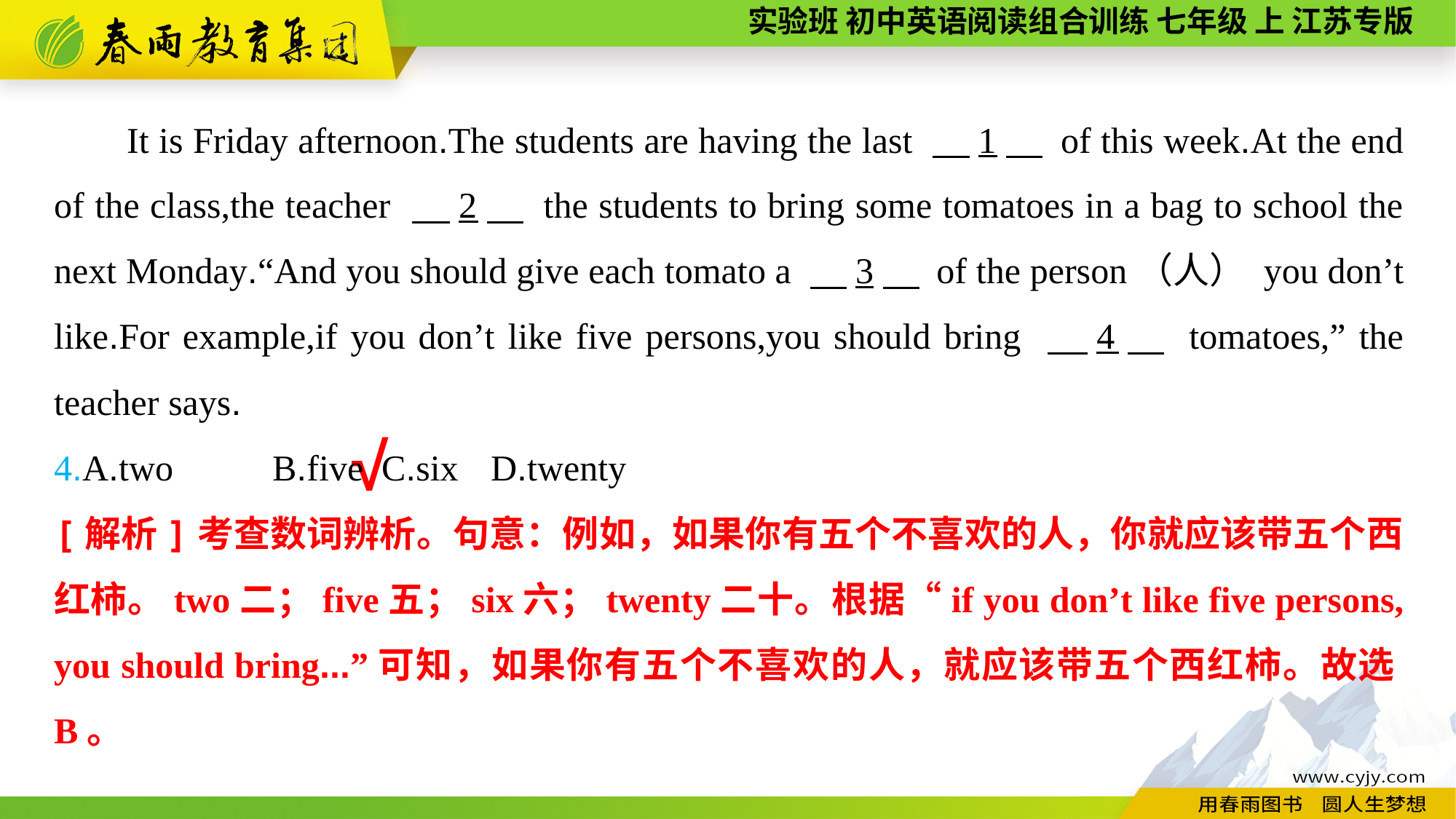

It is Friday afternoon.The students are having the last 　1　 of this week.At the end of the class,the teacher 　2　 the students to bring some tomatoes in a bag to school the next Monday.“And you should give each tomato a 　3　 of the person（人） you don’t like.For example,if you don’t like five persons,you should bring 　4　 tomatoes,” the teacher says.
4.A.two	B.five	C.six	D.twenty
√
[解析]考查数词辨析。句意：例如，如果你有五个不喜欢的人，你就应该带五个西红柿。two二；five五；six六；twenty二十。根据“if you don’t like five persons, you should bring...”可知，如果你有五个不喜欢的人，就应该带五个西红柿。故选B。